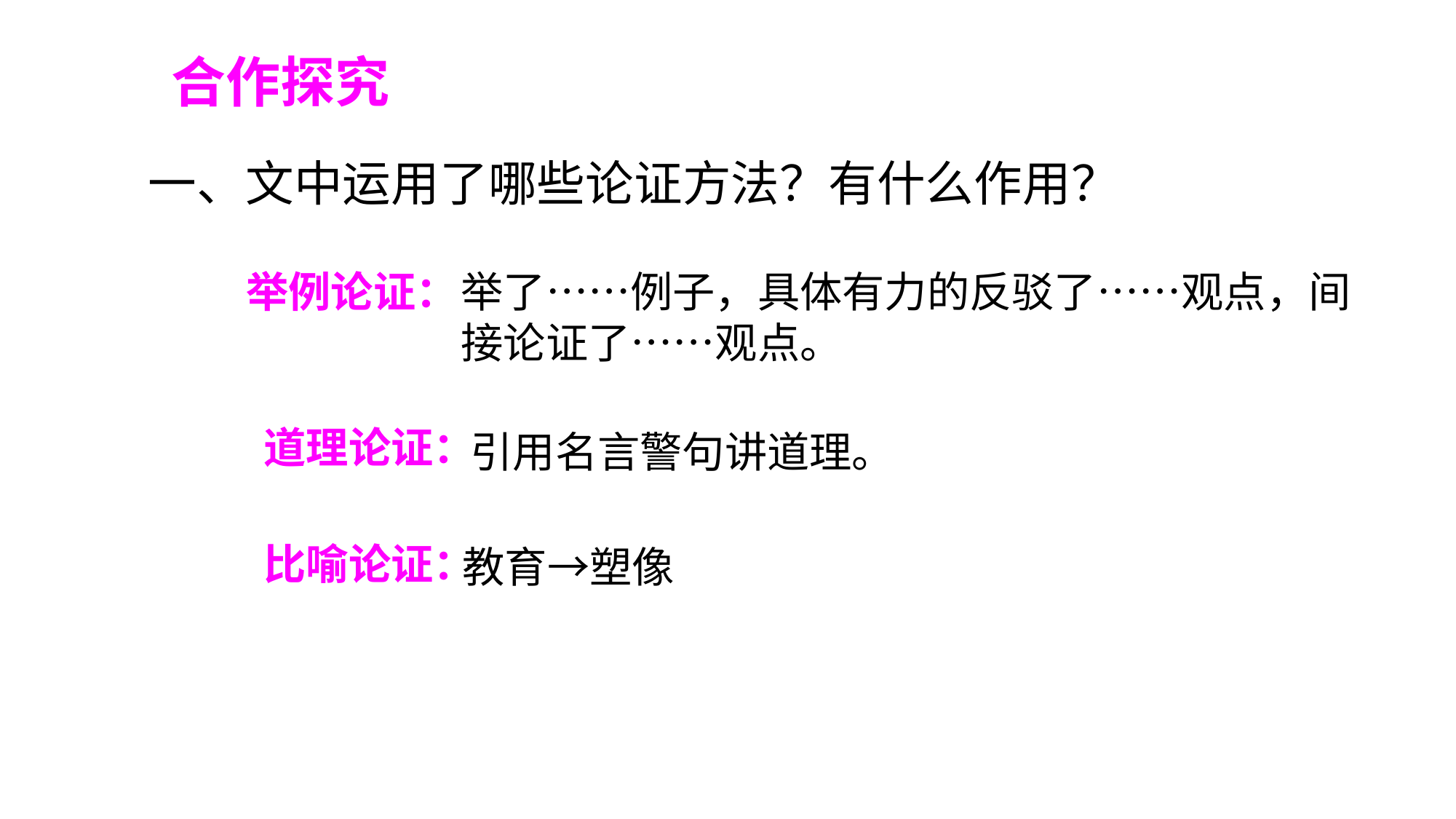

合作探究
一、文中运用了哪些论证方法？有什么作用？
举例论证：
举了……例子，具体有力的反驳了……观点，间接论证了……观点。
 道理论证：
引用名言警句讲道理。
 比喻论证：
教育→塑像